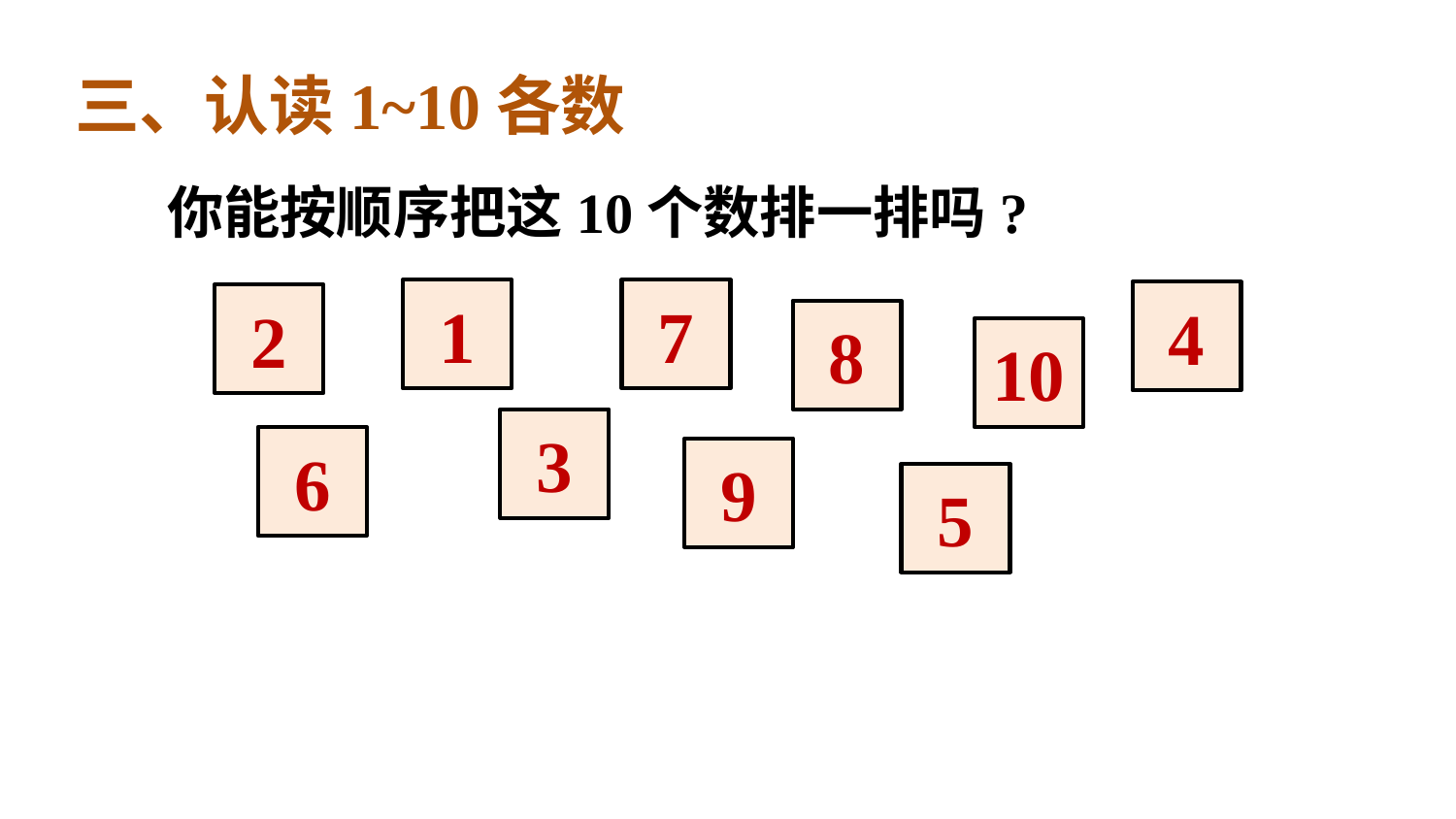

三、认读1~10各数
你能按顺序把这10个数排一排吗?
1
7
4
2
8
10
3
6
9
5